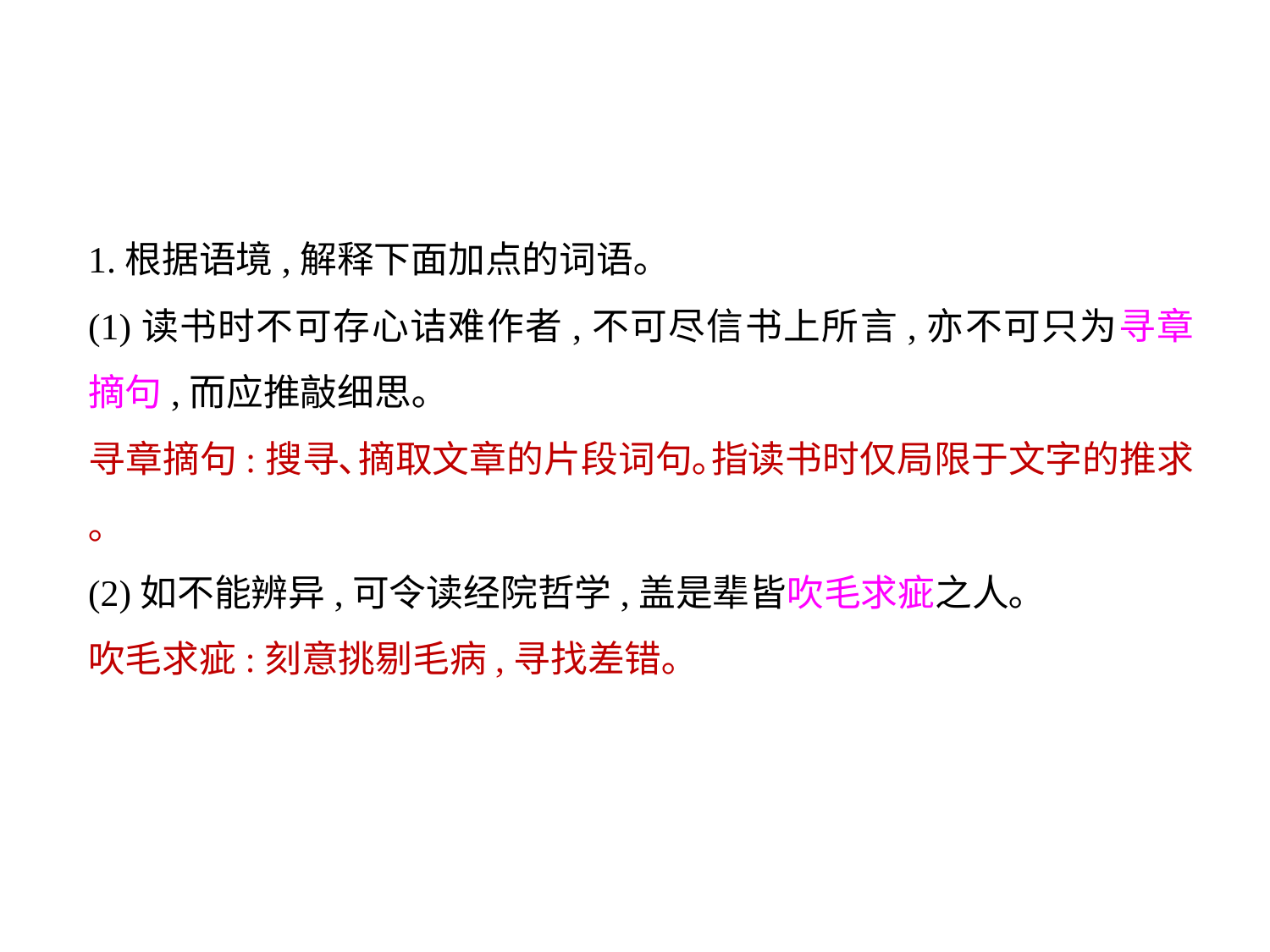

1.根据语境,解释下面加点的词语｡
(1)读书时不可存心诘难作者,不可尽信书上所言,亦不可只为寻章摘句,而应推敲细思｡
寻章摘句:搜寻､摘取文章的片段词句｡指读书时仅局限于文字的推求｡
(2)如不能辨异,可令读经院哲学,盖是辈皆吹毛求疵之人｡
吹毛求疵:刻意挑剔毛病,寻找差错｡